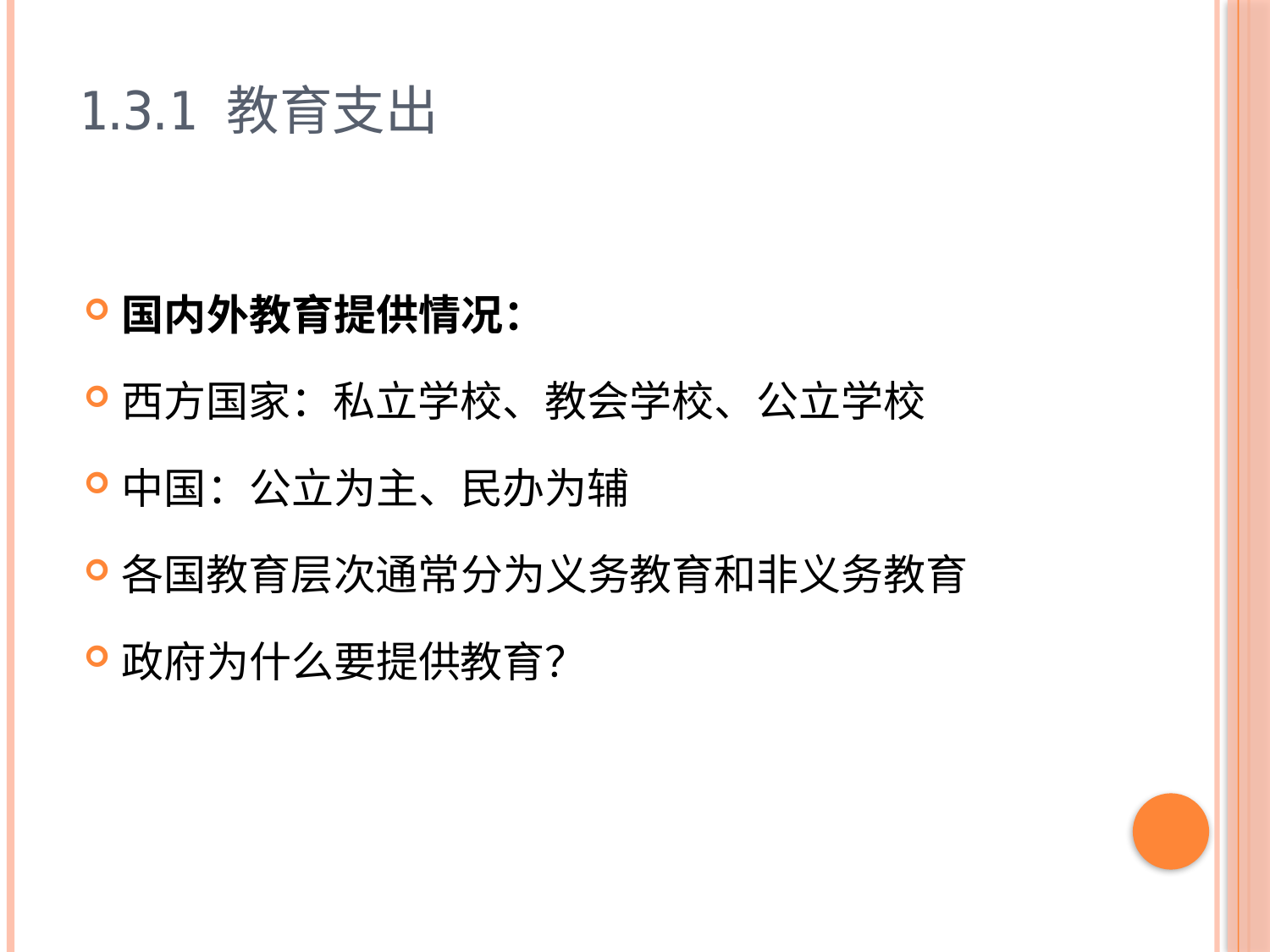

# 1.3.1 教育支出
国内外教育提供情况：
西方国家：私立学校、教会学校、公立学校
中国：公立为主、民办为辅
各国教育层次通常分为义务教育和非义务教育
政府为什么要提供教育？